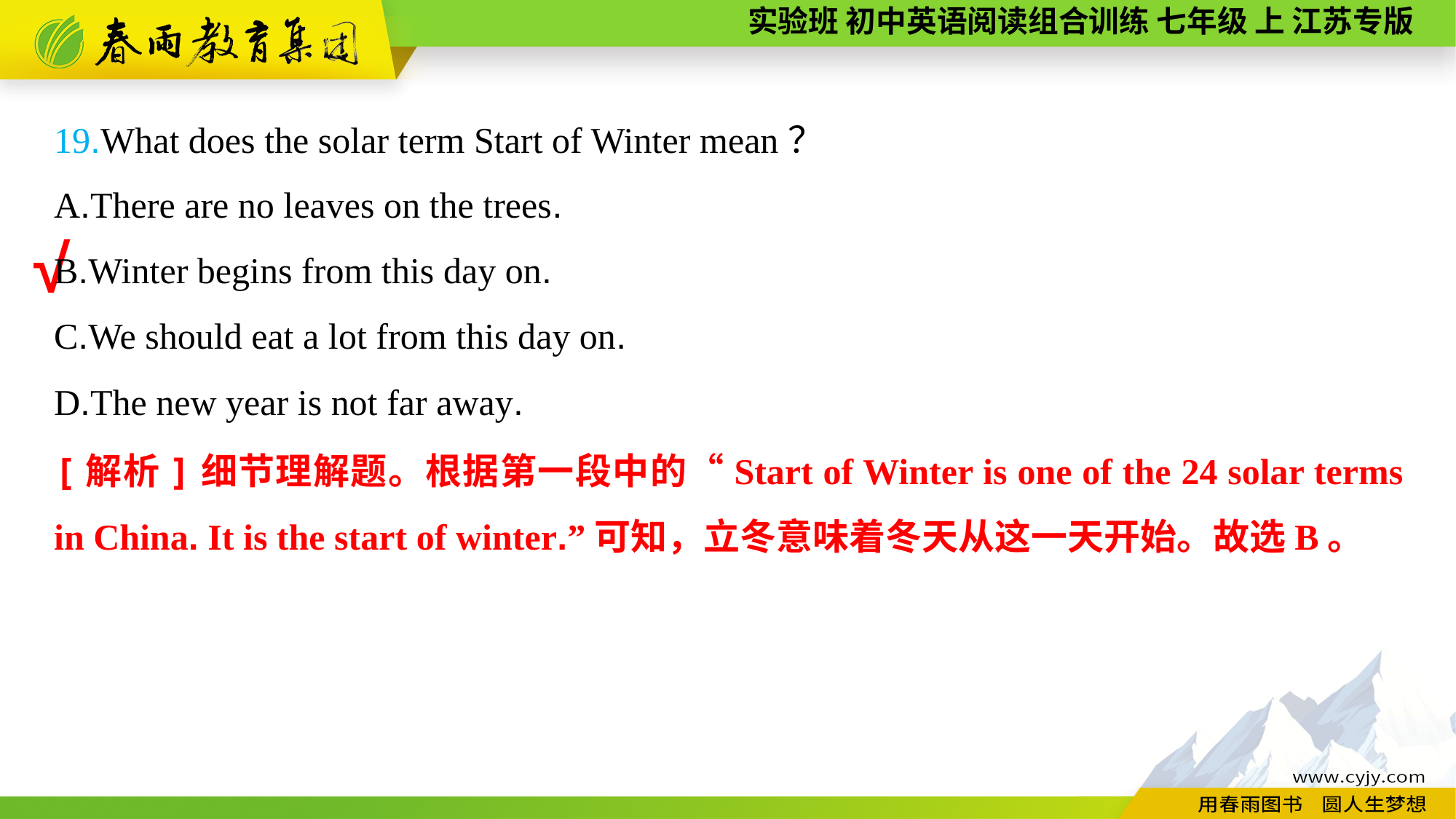

19.What does the solar term Start of Winter mean？
A.There are no leaves on the trees.
B.Winter begins from this day on.
C.We should eat a lot from this day on.
D.The new year is not far away.
√
[解析]细节理解题。根据第一段中的“Start of Winter is one of the 24 solar terms in China. It is the start of winter.”可知，立冬意味着冬天从这一天开始。故选B。